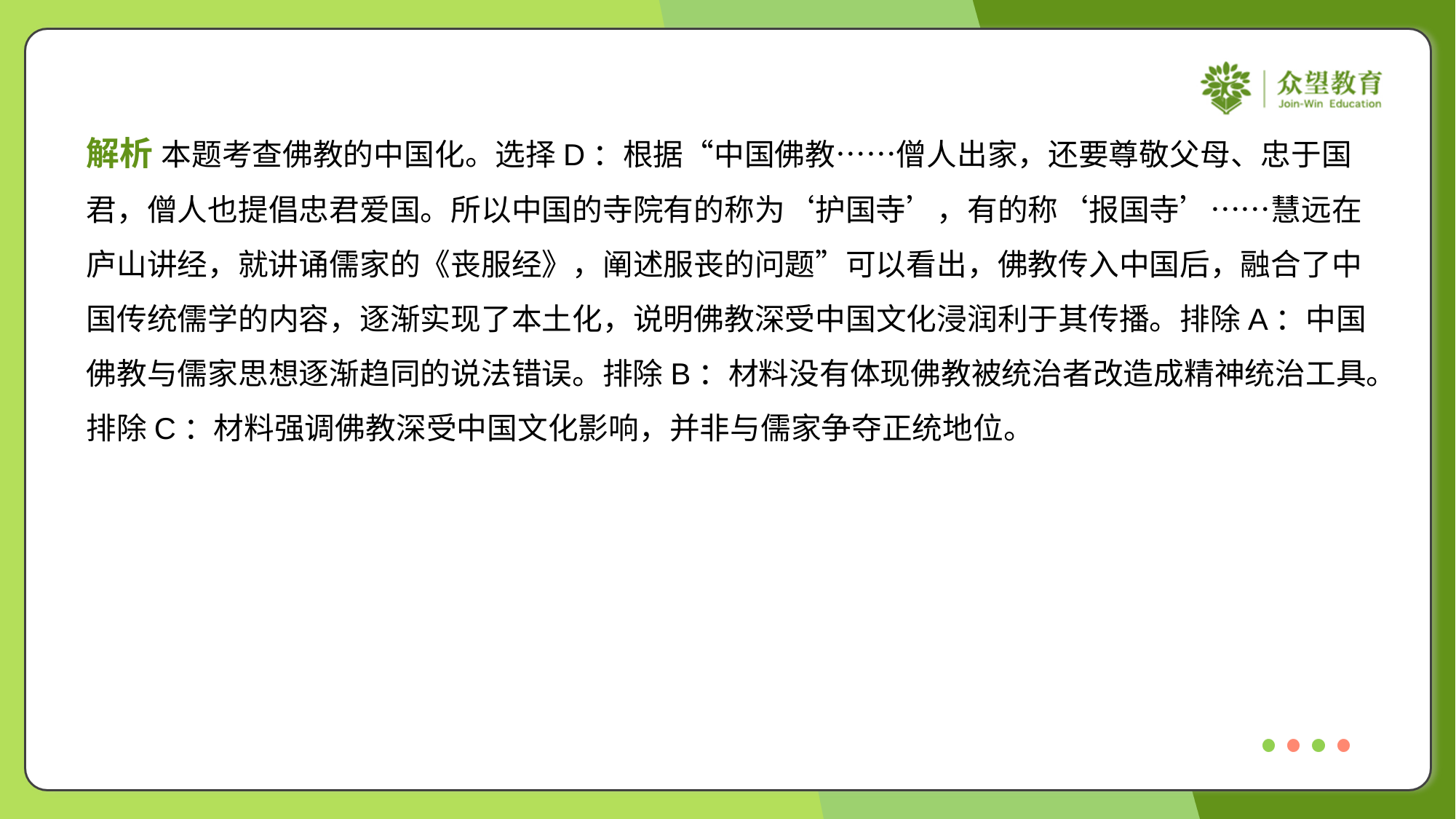

解析 本题考查佛教的中国化。选择D：根据“中国佛教……僧人出家，还要尊敬父母、忠于国
君，僧人也提倡忠君爱国。所以中国的寺院有的称为‘护国寺’，有的称‘报国寺’……慧远在
庐山讲经，就讲诵儒家的《丧服经》，阐述服丧的问题”可以看出，佛教传入中国后，融合了中
国传统儒学的内容，逐渐实现了本土化，说明佛教深受中国文化浸润利于其传播。排除A：中国
佛教与儒家思想逐渐趋同的说法错误。排除B：材料没有体现佛教被统治者改造成精神统治工具。
排除C：材料强调佛教深受中国文化影响，并非与儒家争夺正统地位。